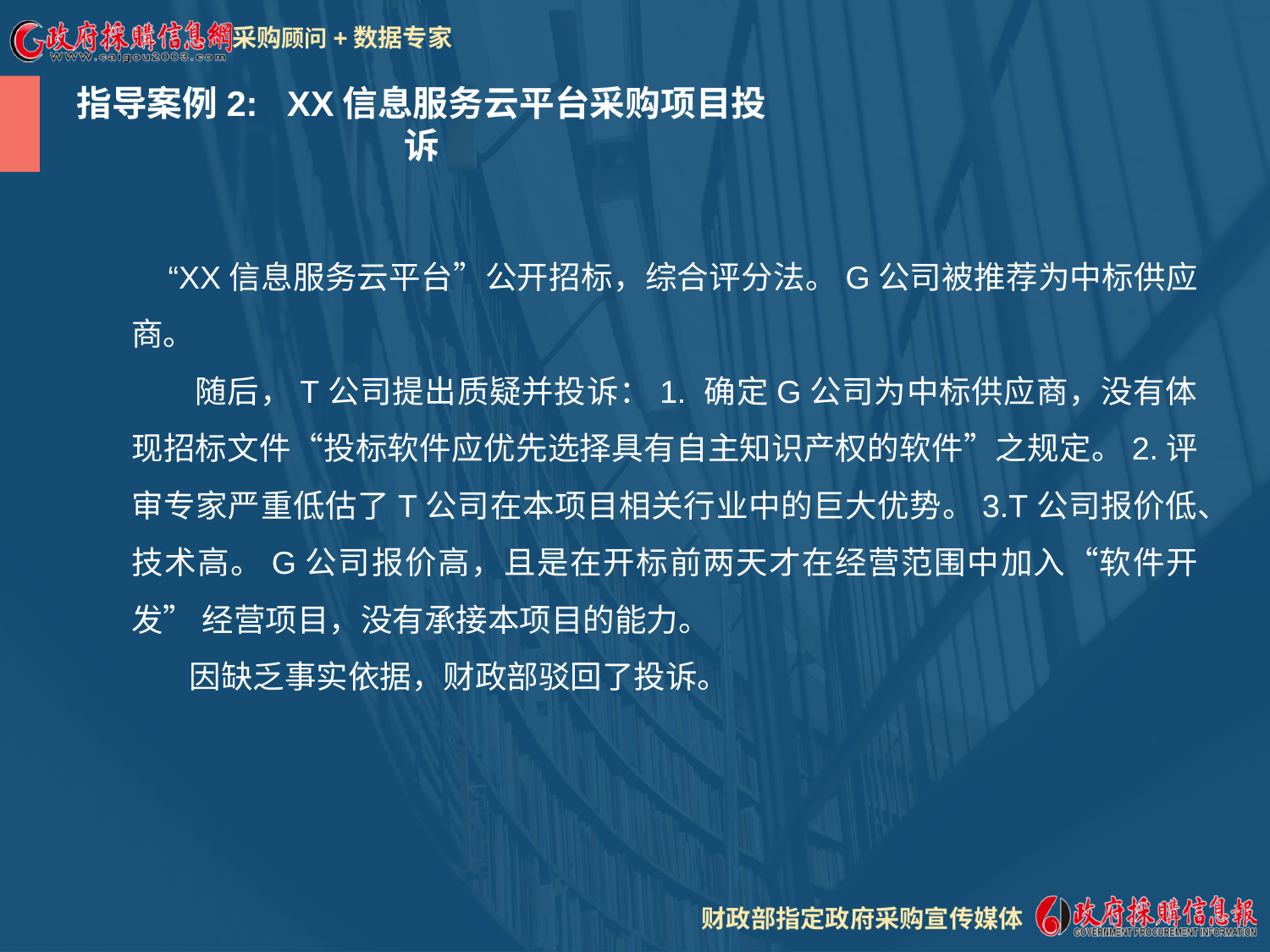

指导案例2:   XX信息服务云平台采购项目投诉
    “XX信息服务云平台”公开招标，综合评分法。G公司被推荐为中标供应商。
       随后，T公司提出质疑并投诉：1. 确定G公司为中标供应商，没有体现招标文件“投标软件应优先选择具有自主知识产权的软件”之规定。2.评审专家严重低估了T公司在本项目相关行业中的巨大优势。3.T公司报价低、技术高。G公司报价高，且是在开标前两天才在经营范围中加入“软件开发” 经营项目，没有承接本项目的能力。
       因缺乏事实依据，财政部驳回了投诉。